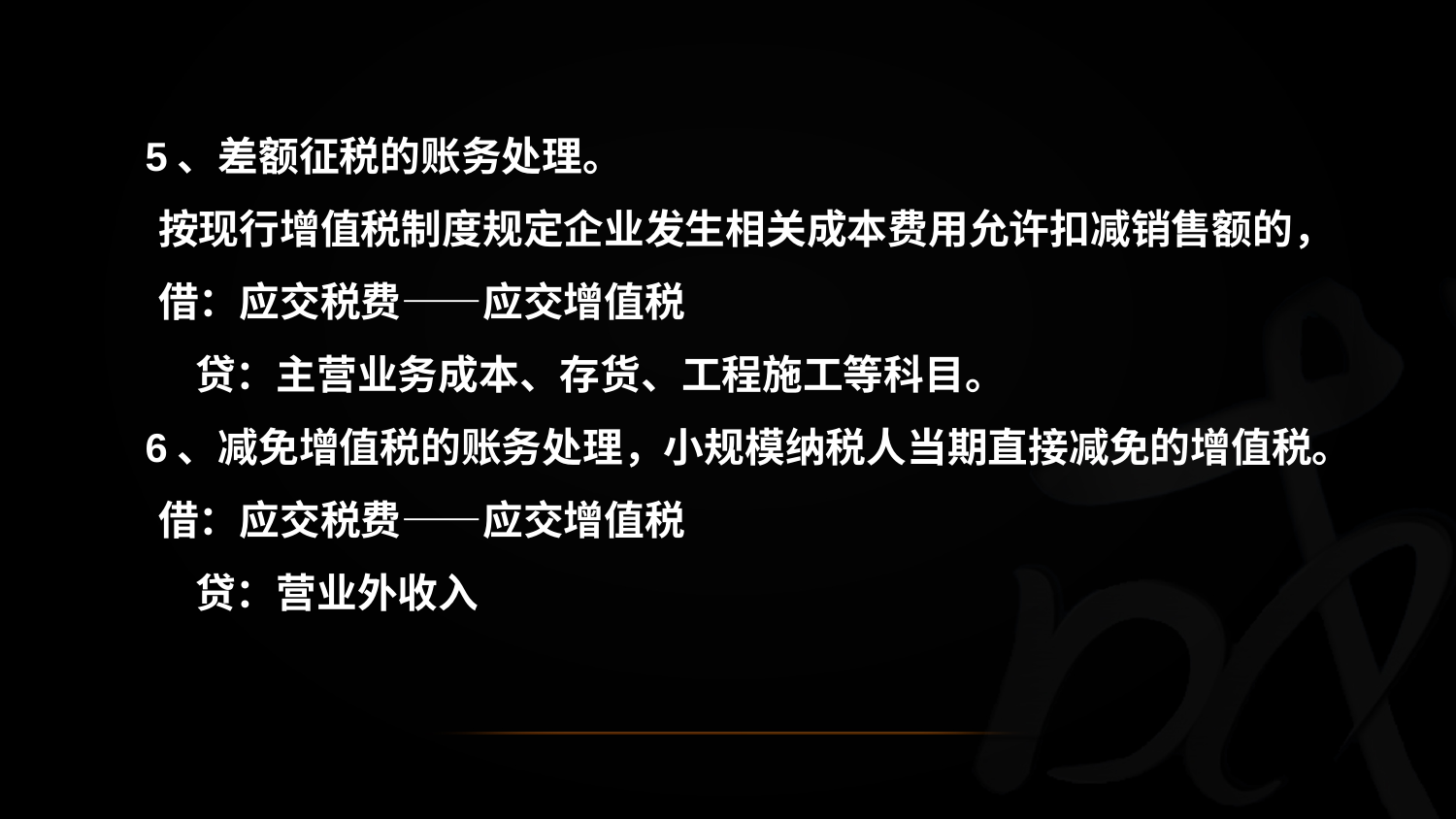

5、差额征税的账务处理。
    按现行增值税制度规定企业发生相关成本费用允许扣减销售额的，
    借：应交税费——应交增值税
        贷：主营业务成本、存货、工程施工等科目。
   6、减免增值税的账务处理，小规模纳税人当期直接减免的增值税。
    借：应交税费——应交增值税
        贷：营业外收入